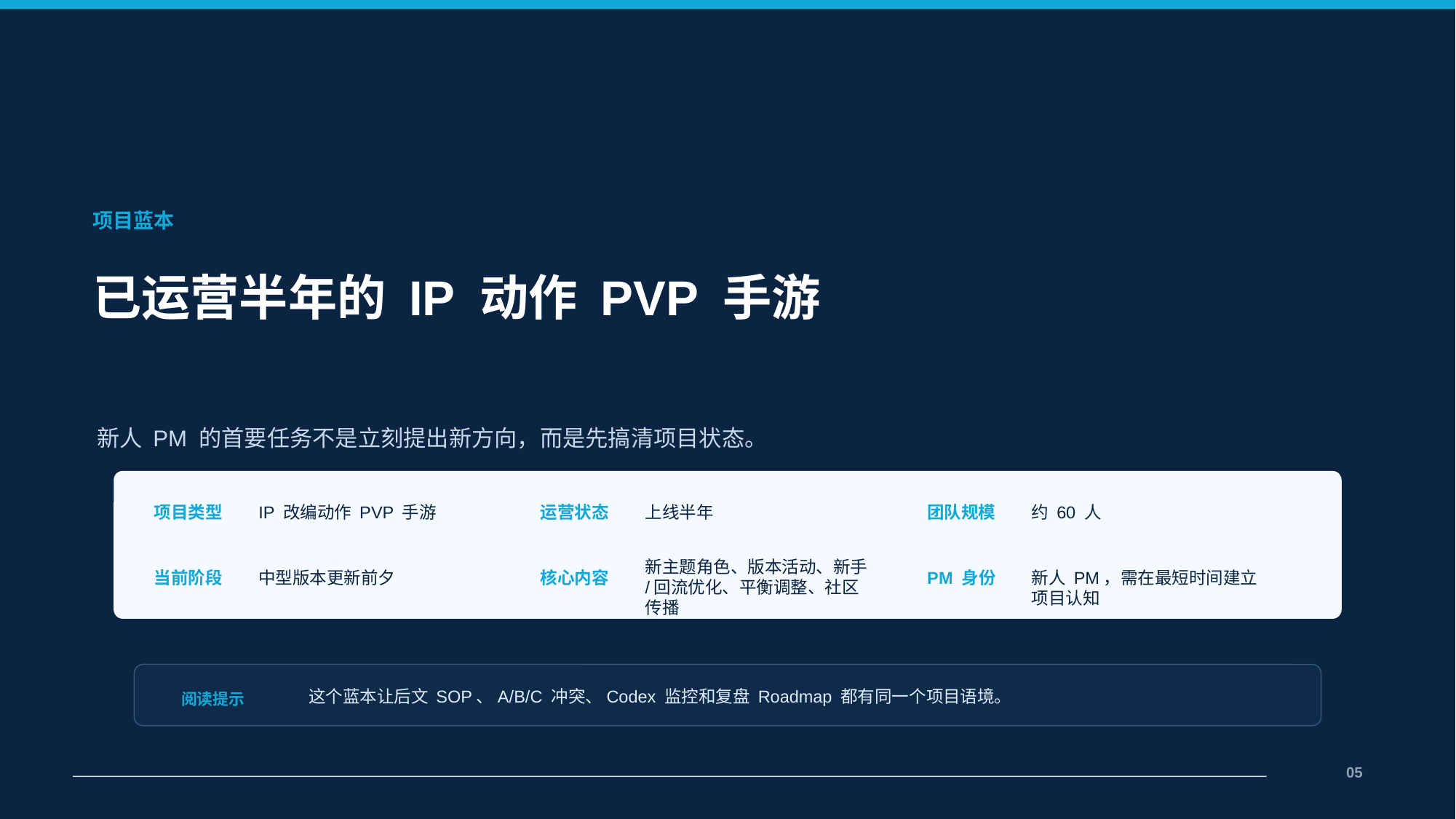

项目蓝本
已运营半年的 IP 动作 PVP 手游
新人 PM 的首要任务不是立刻提出新方向，而是先搞清项目状态。

项目类型
IP 改编动作 PVP 手游
运营状态
上线半年
团队规模
约 60 人
新主题角色、版本活动、新手/回流优化、平衡调整、社区传播
当前阶段
中型版本更新前夕
核心内容
PM 身份
新人 PM，需在最短时间建立项目认知

这个蓝本让后文 SOP、A/B/C 冲突、Codex 监控和复盘 Roadmap 都有同一个项目语境。
阅读提示
05